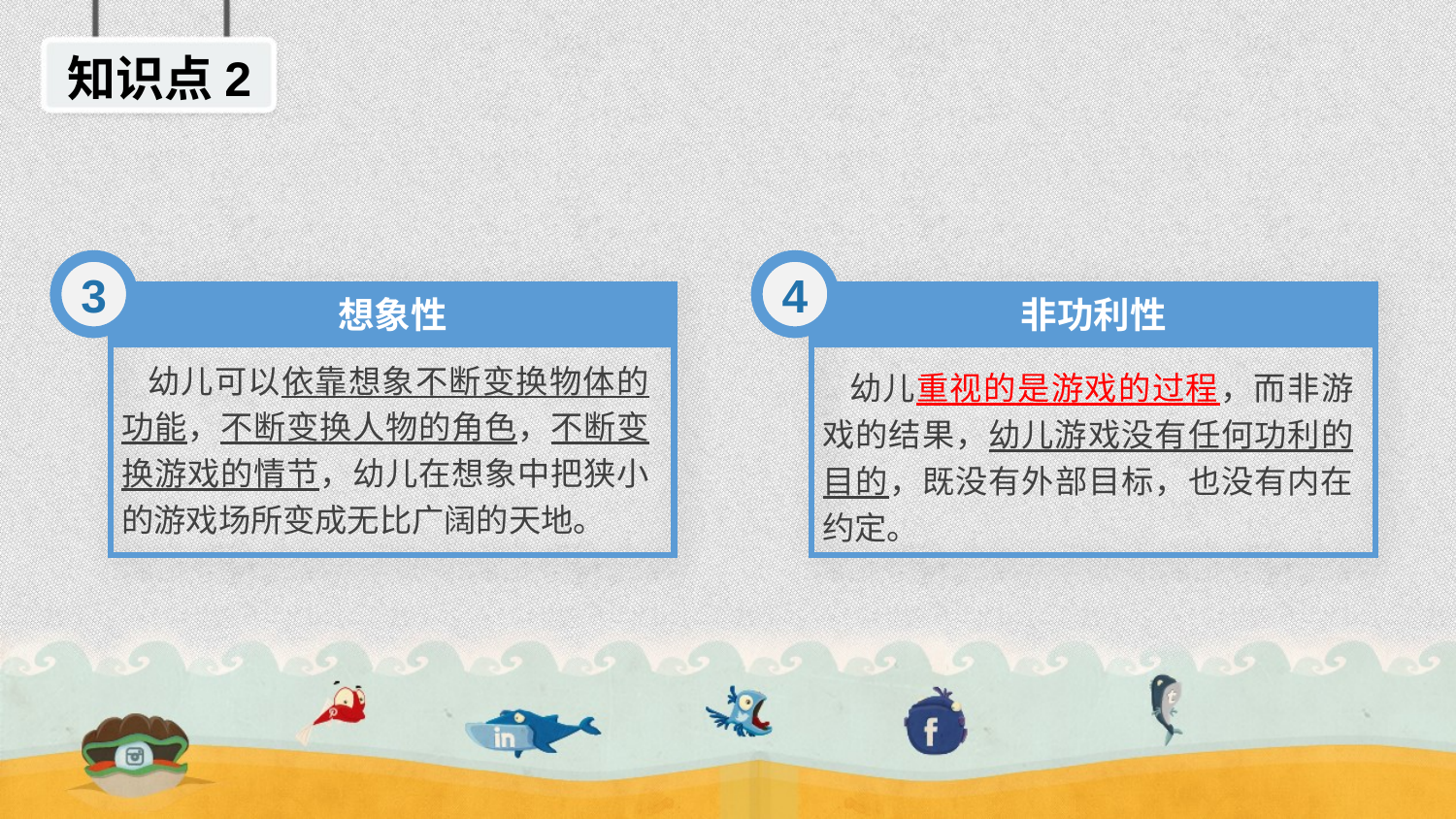

知识点2
3
4

想象性
非功利性
  幼儿可以依靠想象不断变换物体的功能，不断变换人物的角色，不断变换游戏的情节，幼儿在想象中把狭小的游戏场所变成无比广阔的天地。
  幼儿重视的是游戏的过程，而非游戏的结果，幼儿游戏没有任何功利的目的，既没有外部目标，也没有内在约定。